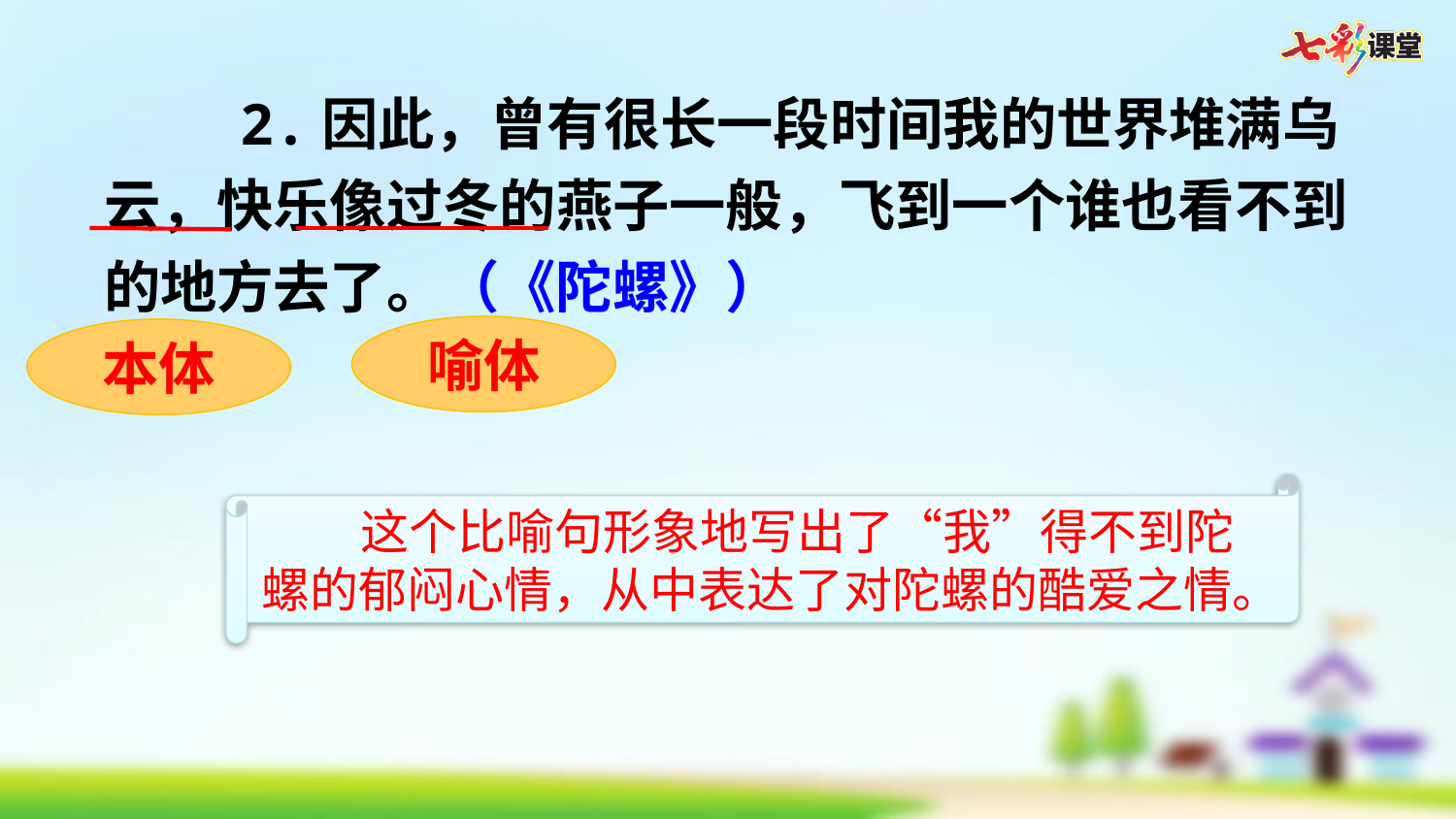

2.因此，曾有很长一段时间我的世界堆满乌云，快乐像过冬的燕子一般，飞到一个谁也看不到的地方去了。（《陀螺》）
喻体
本体
        这个比喻句形象地写出了“我”得不到陀螺的郁闷心情，从中表达了对陀螺的酷爱之情。